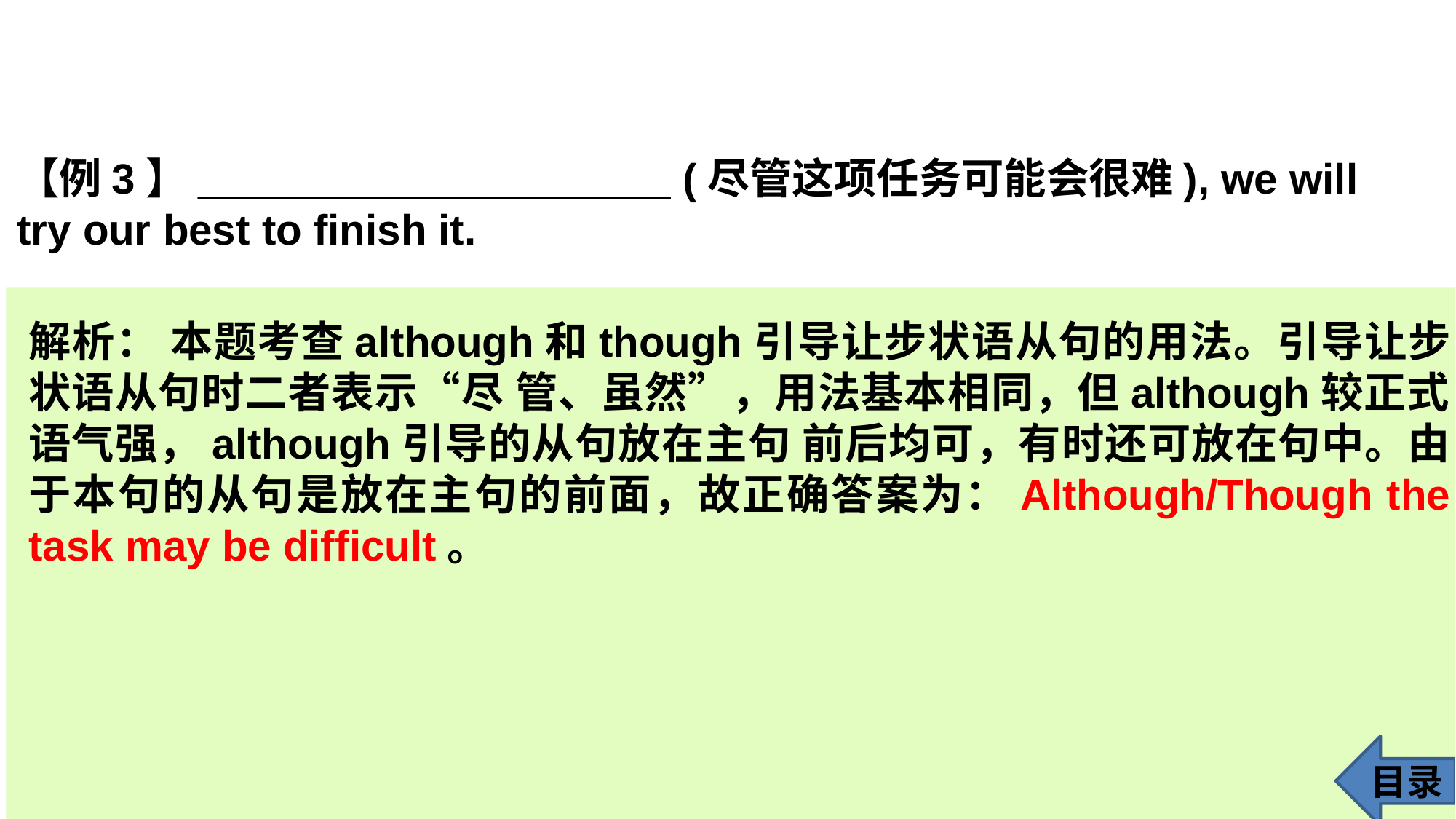

【例3】____________________ (尽管这项任务可能会很难), we will try our best to finish it.

解析： 本题考查although和though引导让步状语从句的用法。引导让步状语从句时二者表示“尽 管、虽然”，用法基本相同，但although较正式，语气强，although引导的从句放在主句 前后均可，有时还可放在句中。由于本句的从句是放在主句的前面，故正确答案为：Although/Though the task may be difficult。
目录
28